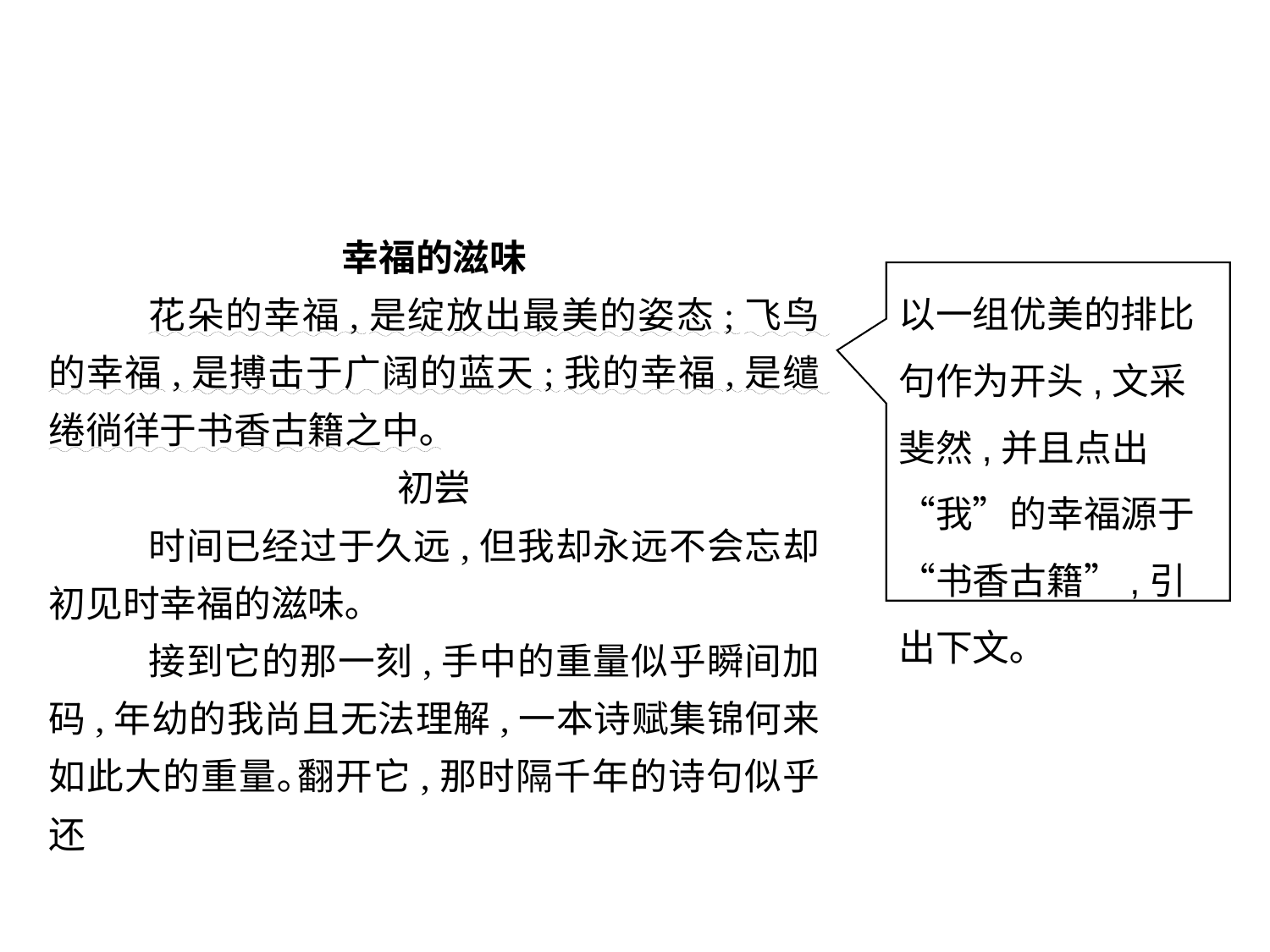

幸福的滋味
花朵的幸福,是绽放出最美的姿态;飞鸟的幸福,是搏击于广阔的蓝天;我的幸福,是缱绻徜徉于书香古籍之中｡
初尝
时间已经过于久远,但我却永远不会忘却初见时幸福的滋味｡
接到它的那一刻,手中的重量似乎瞬间加码,年幼的我尚且无法理解,一本诗赋集锦何来如此大的重量｡翻开它,那时隔千年的诗句似乎还
以一组优美的排比句作为开头,文采斐然,并且点出“我”的幸福源于“书香古籍”,引出下文｡